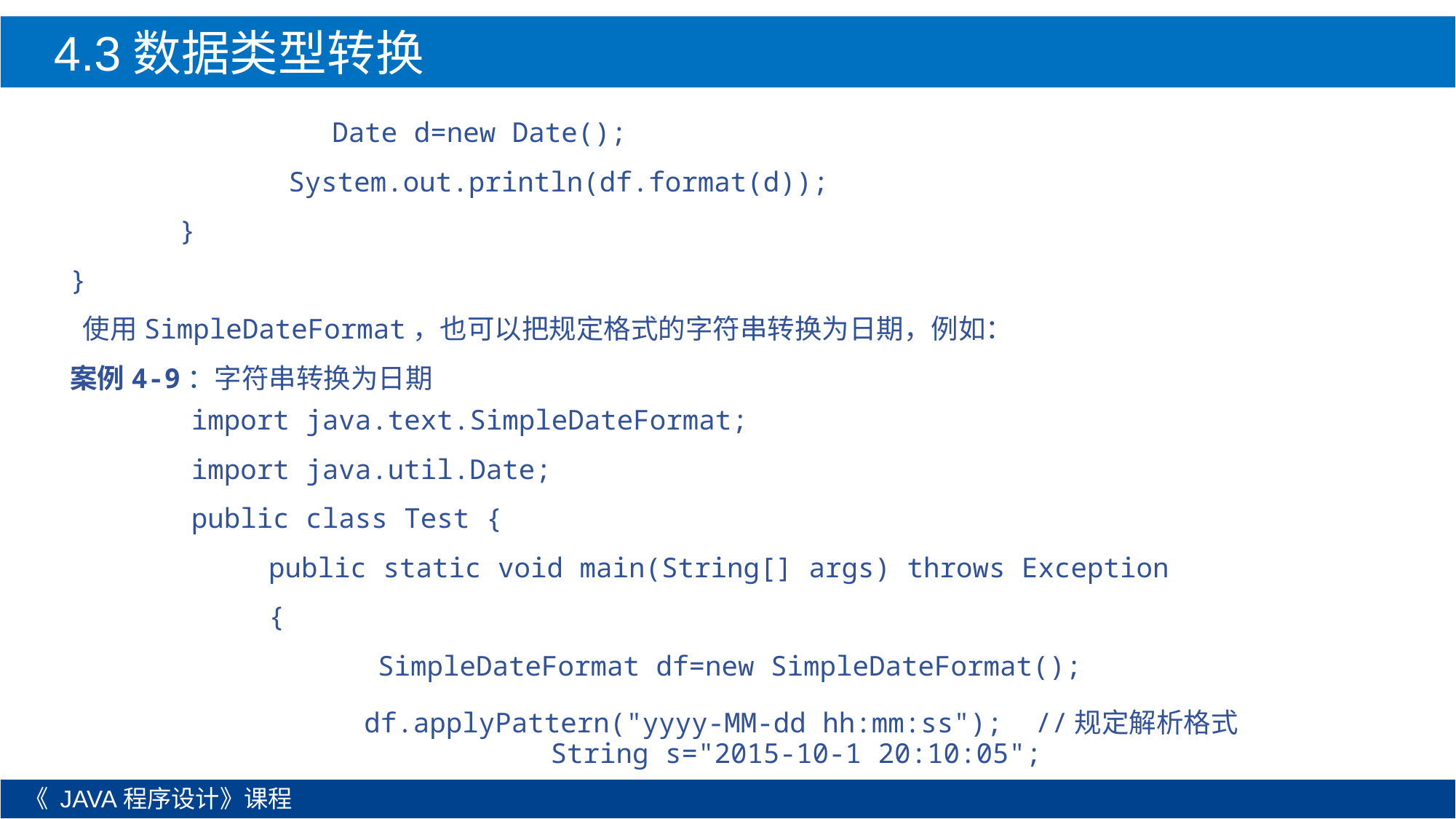

4.3数据类型转换
                Date d=new Date();
		System.out.println(df.format(d));
	}
}
 使用SimpleDateFormat，也可以把规定格式的字符串转换为日期，例如：
案例4-9：字符串转换为日期
import java.text.SimpleDateFormat;
import java.util.Date;
public class Test {
	public static void main(String[] args) throws Exception
	{
		SimpleDateFormat df=new SimpleDateFormat();
df.applyPattern("yyyy-MM-dd hh:mm:ss");  //规定解析格式
		String s="2015-10-1 20:10:05";
《 JAVA程序设计》课程